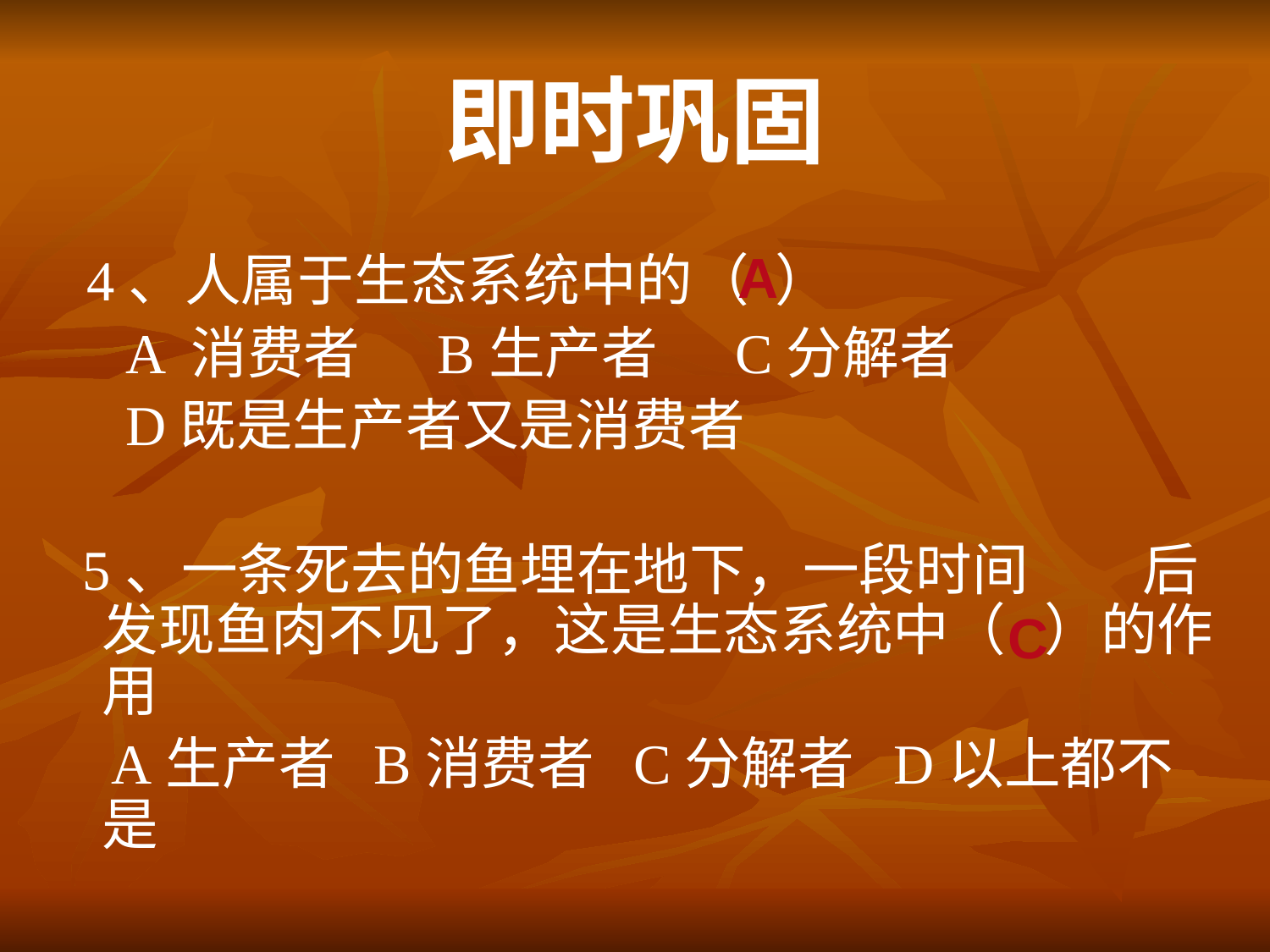

# 即时巩固
A
   4、人属于生态系统中的（  ）
     A 消费者     B生产者     C分解者
     D既是生产者又是消费者

  5、一条死去的鱼埋在地下，一段时间         后发现鱼肉不见了，这是生态系统中（   ）的作用
    A生产者  B消费者  C分解者  D以上都不是

C